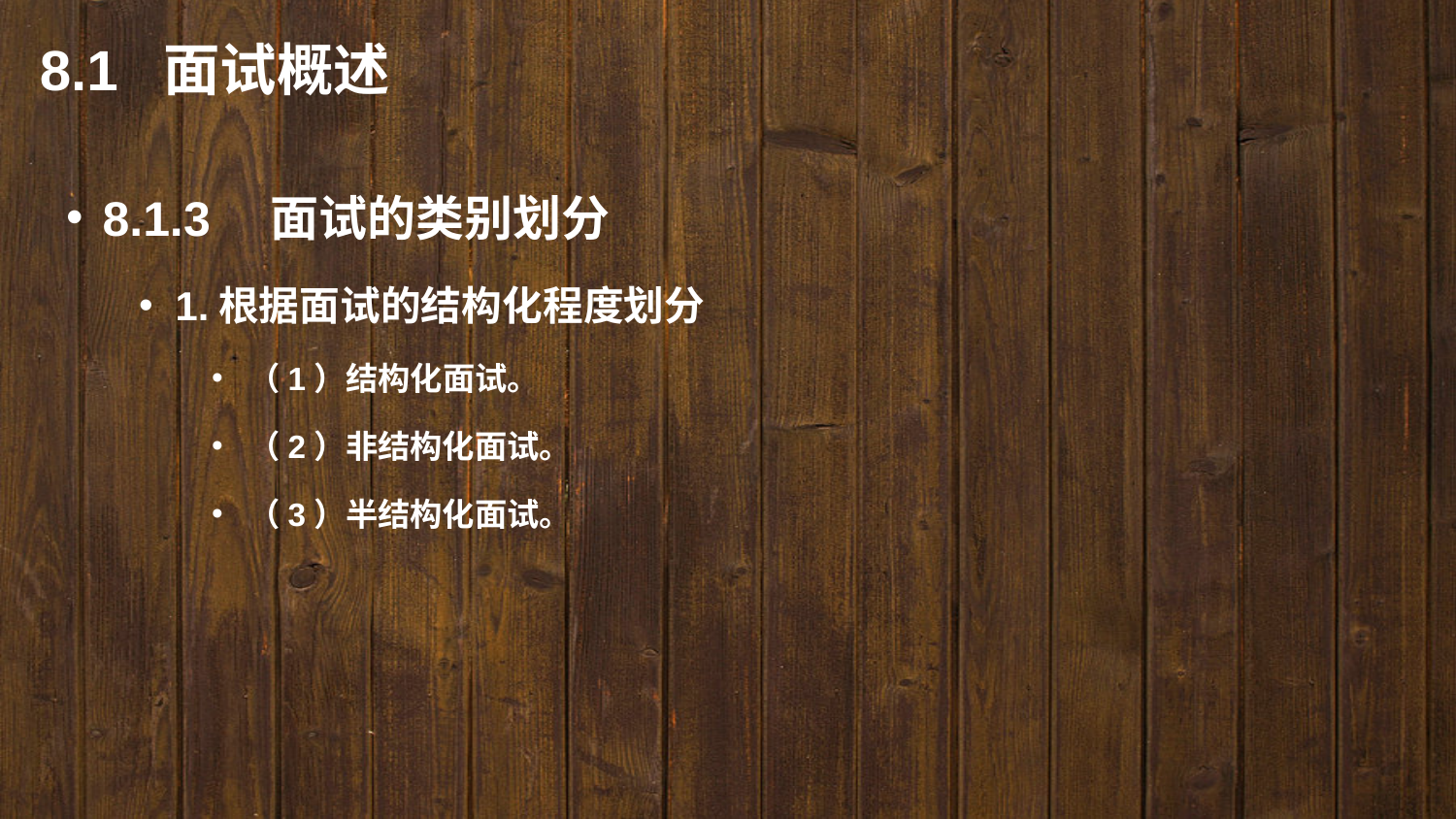

8.1  面试概述
8.1.3　面试的类别划分
1.根据面试的结构化程度划分
（1）结构化面试。
（2）非结构化面试。
（3）半结构化面试。